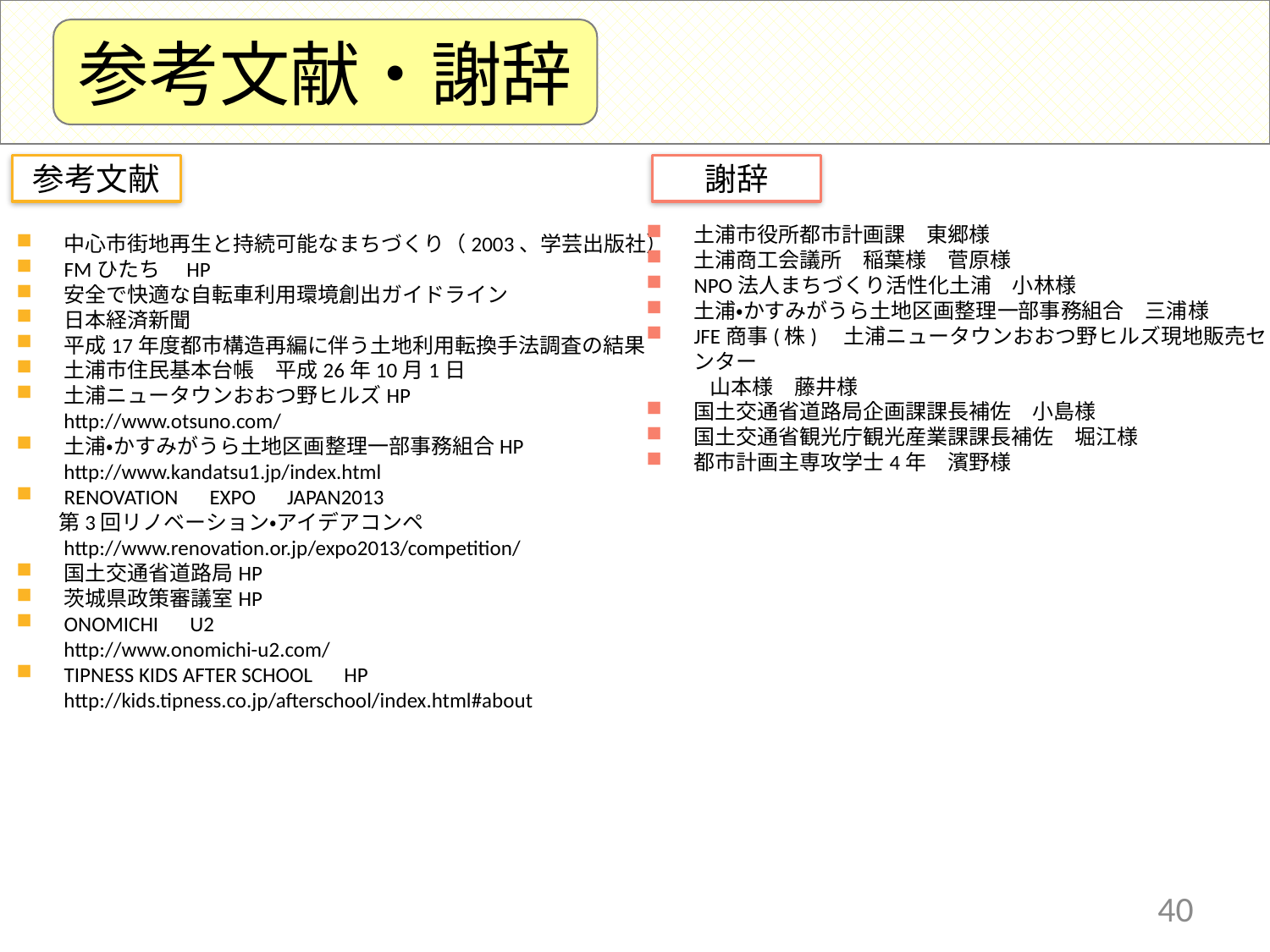

参考文献・謝辞
参考文献
謝辞
土浦市役所都市計画課　東郷様
土浦商工会議所　稲葉様　菅原様
NPO法人まちづくり活性化土浦　小林様
土浦・かすみがうら土地区画整理一部事務組合　三浦様
JFE商事(株)　土浦ニュータウンおおつ野ヒルズ現地販売センター
　　　山本様　藤井様
国土交通省道路局企画課課長補佐　小島様
国土交通省観光庁観光産業課課長補佐　堀江様
都市計画主専攻学士4年　濱野様

中心市街地再生と持続可能なまちづくり（2003、学芸出版社）
FMひたち　HP
安全で快適な自転車利用環境創出ガイドライン
日本経済新聞
平成17年度都市構造再編に伴う土地利用転換手法調査の結果
土浦市住民基本台帳　平成26年10月1日
土浦ニュータウンおおつ野ヒルズHP
　　http://www.otsuno.com/
土浦・かすみがうら土地区画整理一部事務組合HP
　　http://www.kandatsu1.jp/index.html
RENOVATION　EXPO　JAPAN2013
　　第3回リノベーション・アイデアコンペ
　　http://www.renovation.or.jp/expo2013/competition/
国土交通省道路局HP
茨城県政策審議室HP
ONOMICHI　U2
　　http://www.onomichi-u2.com/
TIPNESS KIDS AFTER SCHOOL　HP
　　http://kids.tipness.co.jp/afterschool/index.html#about
40